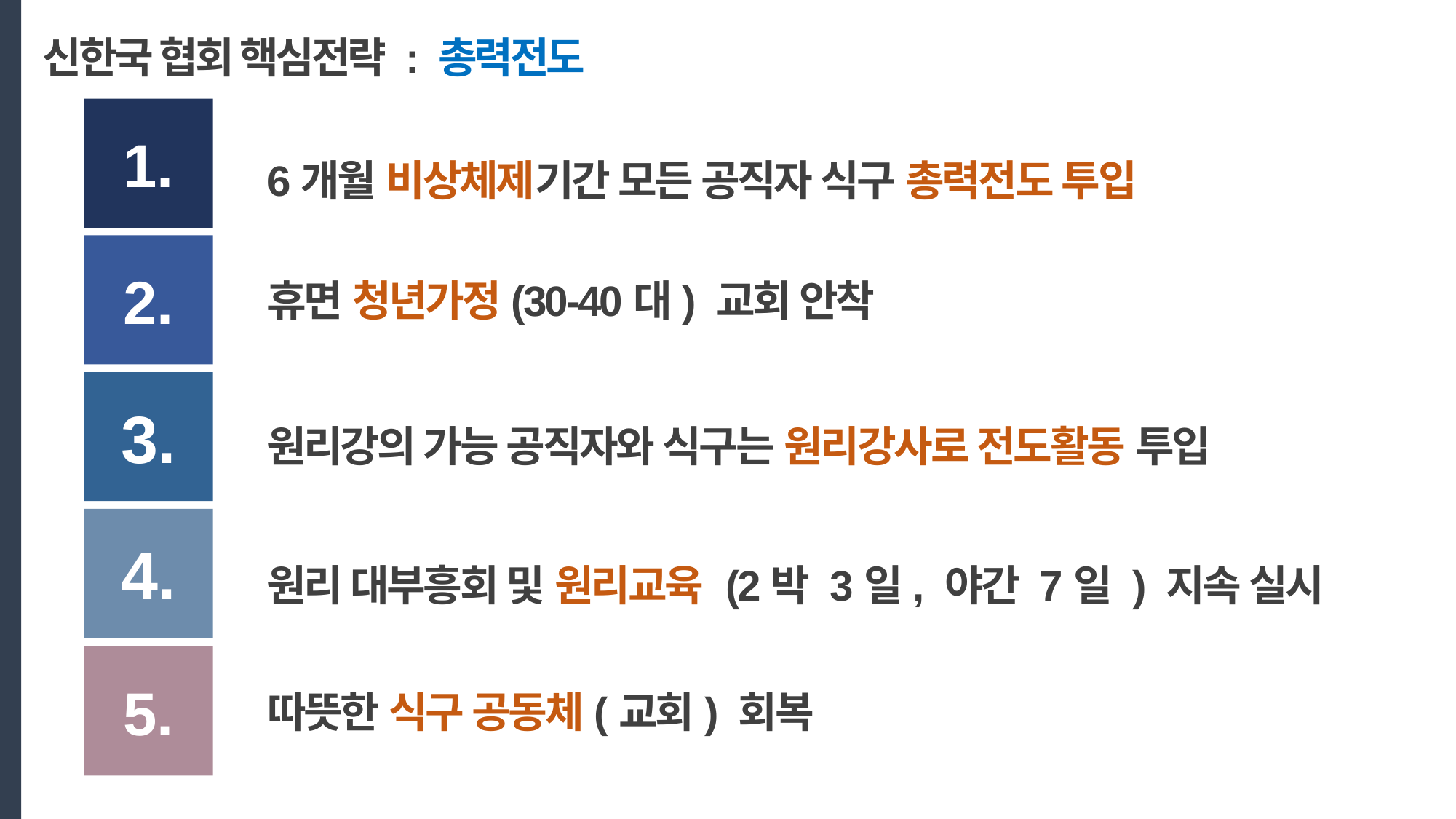

신한국 협회 핵심전략 : 총력전도
1.
6개월 비상체제기간 모든 공직자 식구 총력전도 투입
2.
휴면 청년가정(30-40대) 교회 안착
3.
원리강의 가능 공직자와 식구는 원리강사로 전도활동 투입
4.
원리 대부흥회 및 원리교육 (2박 3일, 야간 7일 ) 지속 실시
5.
따뜻한 식구 공동체(교회) 회복